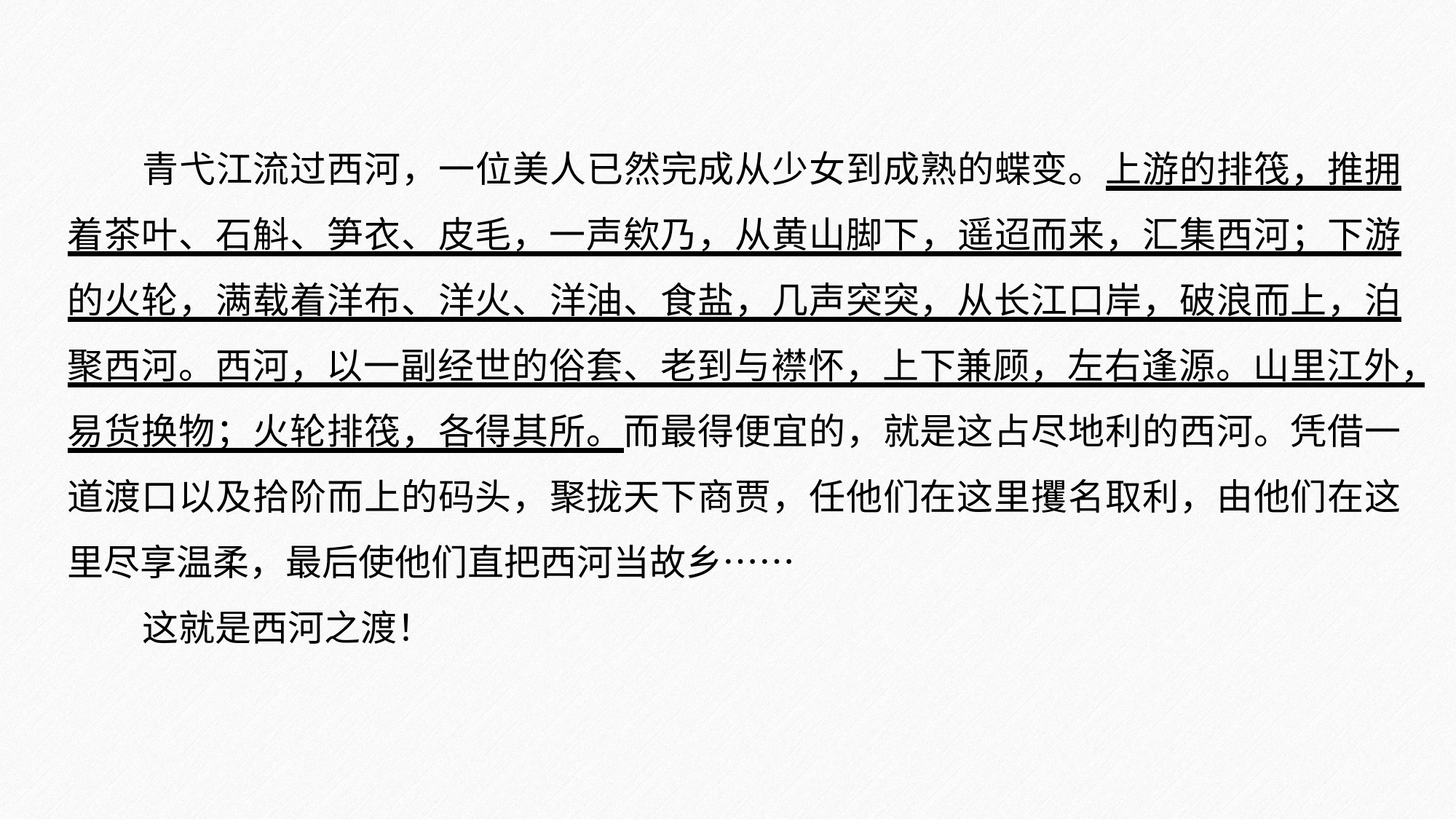

青弋江流过西河，一位美人已然完成从少女到成熟的蝶变。上游的排筏，推拥着茶叶、石斛、笋衣、皮毛，一声欸乃，从黄山脚下，遥迢而来，汇集西河；下游的火轮，满载着洋布、洋火、洋油、食盐，几声突突，从长江口岸，破浪而上，泊聚西河。西河，以一副经世的俗套、老到与襟怀，上下兼顾，左右逢源。山里江外，易货换物；火轮排筏，各得其所。而最得便宜的，就是这占尽地利的西河。凭借一道渡口以及拾阶而上的码头，聚拢天下商贾，任他们在这里攫名取利，由他们在这里尽享温柔，最后使他们直把西河当故乡……
这就是西河之渡！